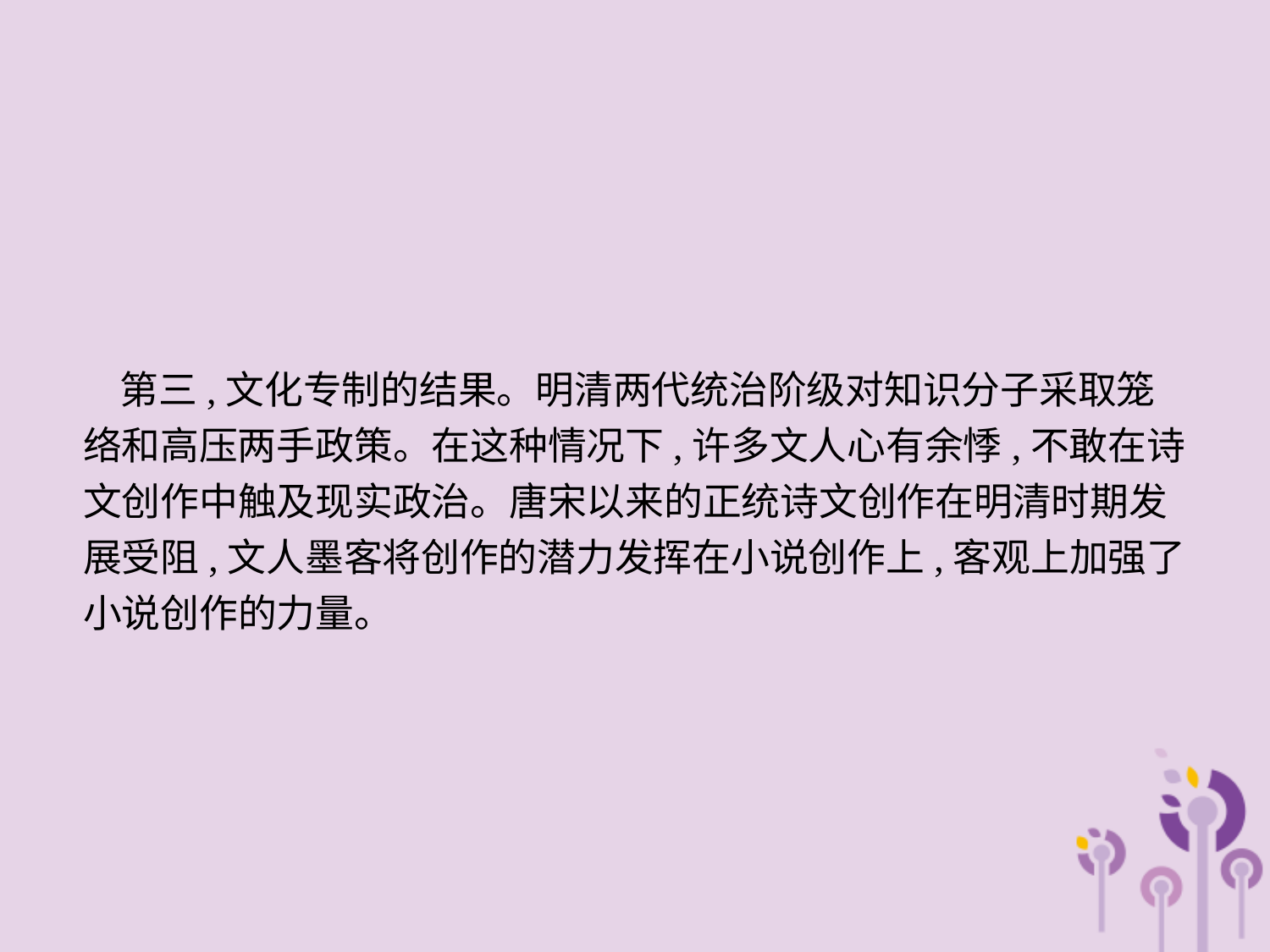

第三,文化专制的结果。明清两代统治阶级对知识分子采取笼络和高压两手政策。在这种情况下,许多文人心有余悸,不敢在诗文创作中触及现实政治。唐宋以来的正统诗文创作在明清时期发展受阻,文人墨客将创作的潜力发挥在小说创作上,客观上加强了小说创作的力量。